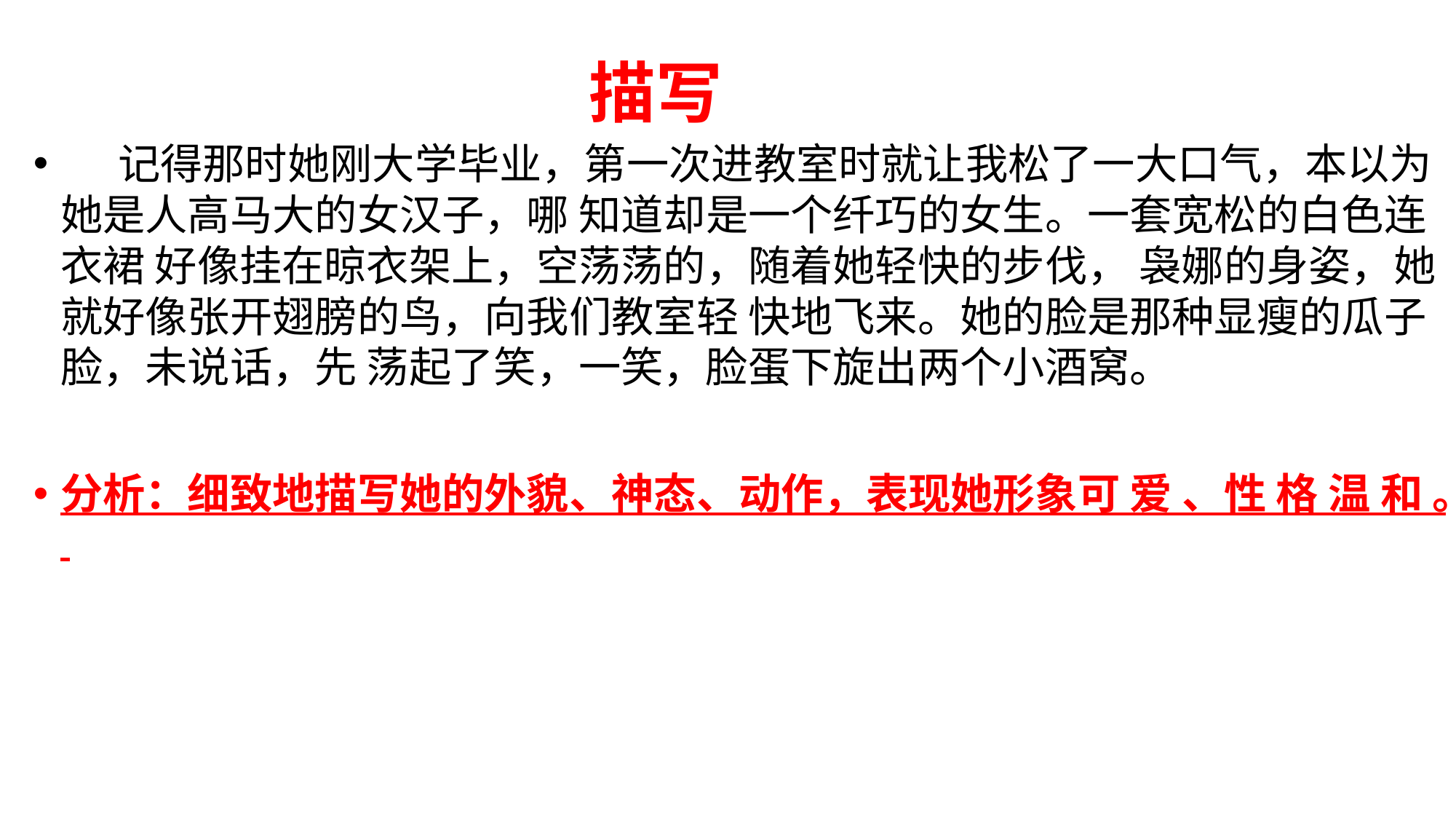

描写
     记得那时她刚大学毕业，第一次进教室时就让我松了一大口气，本以为她是人高马大的女汉子，哪 知道却是一个纤巧的女生。一套宽松的白色连衣裙 好像挂在晾衣架上，空荡荡的，随着她轻快的步伐， 袅娜的身姿，她就好像张开翅膀的鸟，向我们教室轻 快地飞来。她的脸是那种显瘦的瓜子脸，未说话，先 荡起了笑，一笑，脸蛋下旋出两个小酒窝。

分析：细致地描写她的外貌、神态、动作，表现她形象可 爱 、性 格 温 和 。